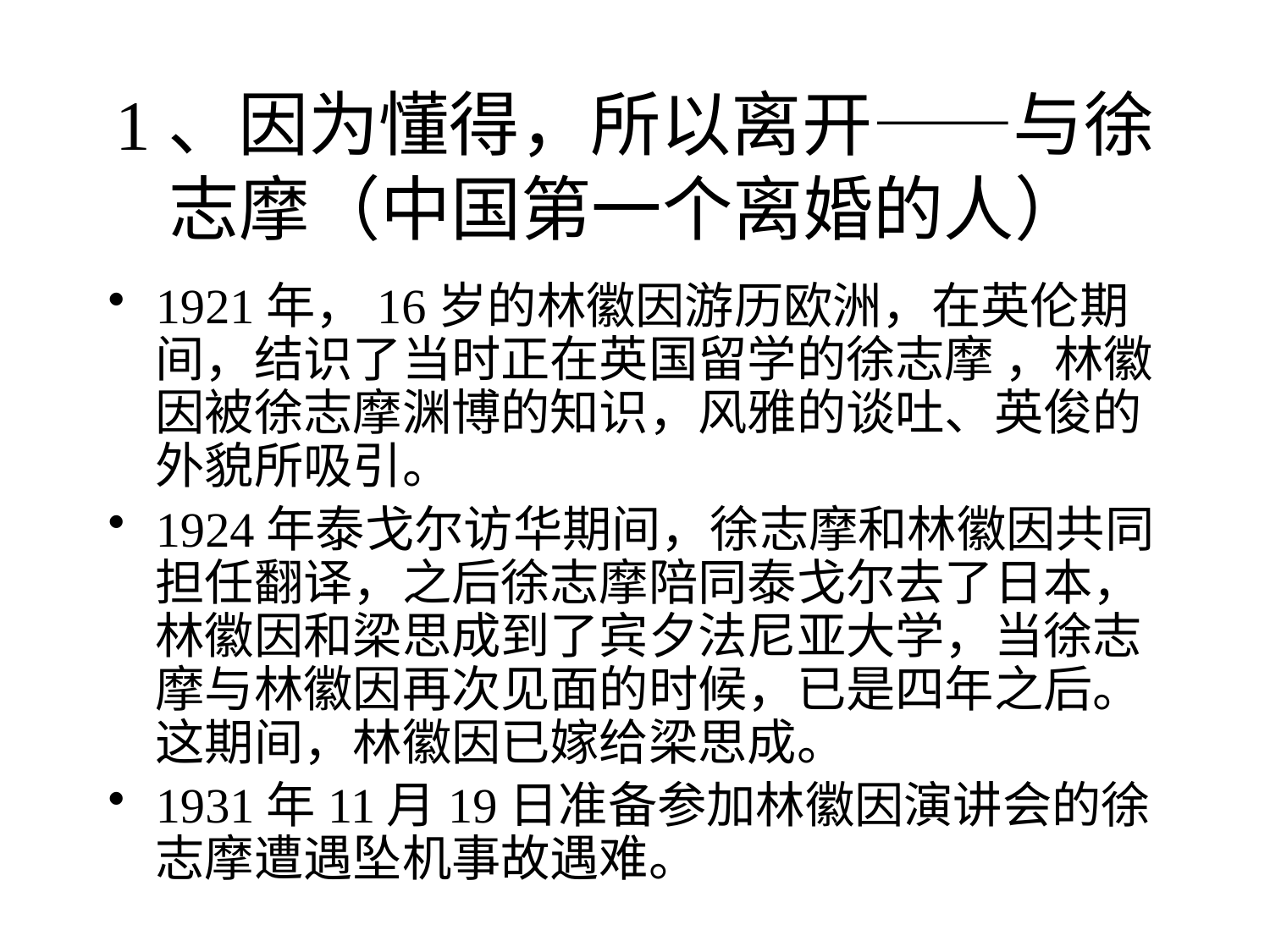

# 1、因为懂得，所以离开——与徐志摩（中国第一个离婚的人）
1921年，16岁的林徽因游历欧洲，在英伦期间，结识了当时正在英国留学的徐志摩 ，林徽因被徐志摩渊博的知识，风雅的谈吐、英俊的外貌所吸引。
1924年泰戈尔访华期间，徐志摩和林徽因共同担任翻译，之后徐志摩陪同泰戈尔去了日本，林徽因和梁思成到了宾夕法尼亚大学，当徐志摩与林徽因再次见面的时候，已是四年之后。这期间，林徽因已嫁给梁思成。
1931年11月19日准备参加林徽因演讲会的徐志摩遭遇坠机事故遇难。